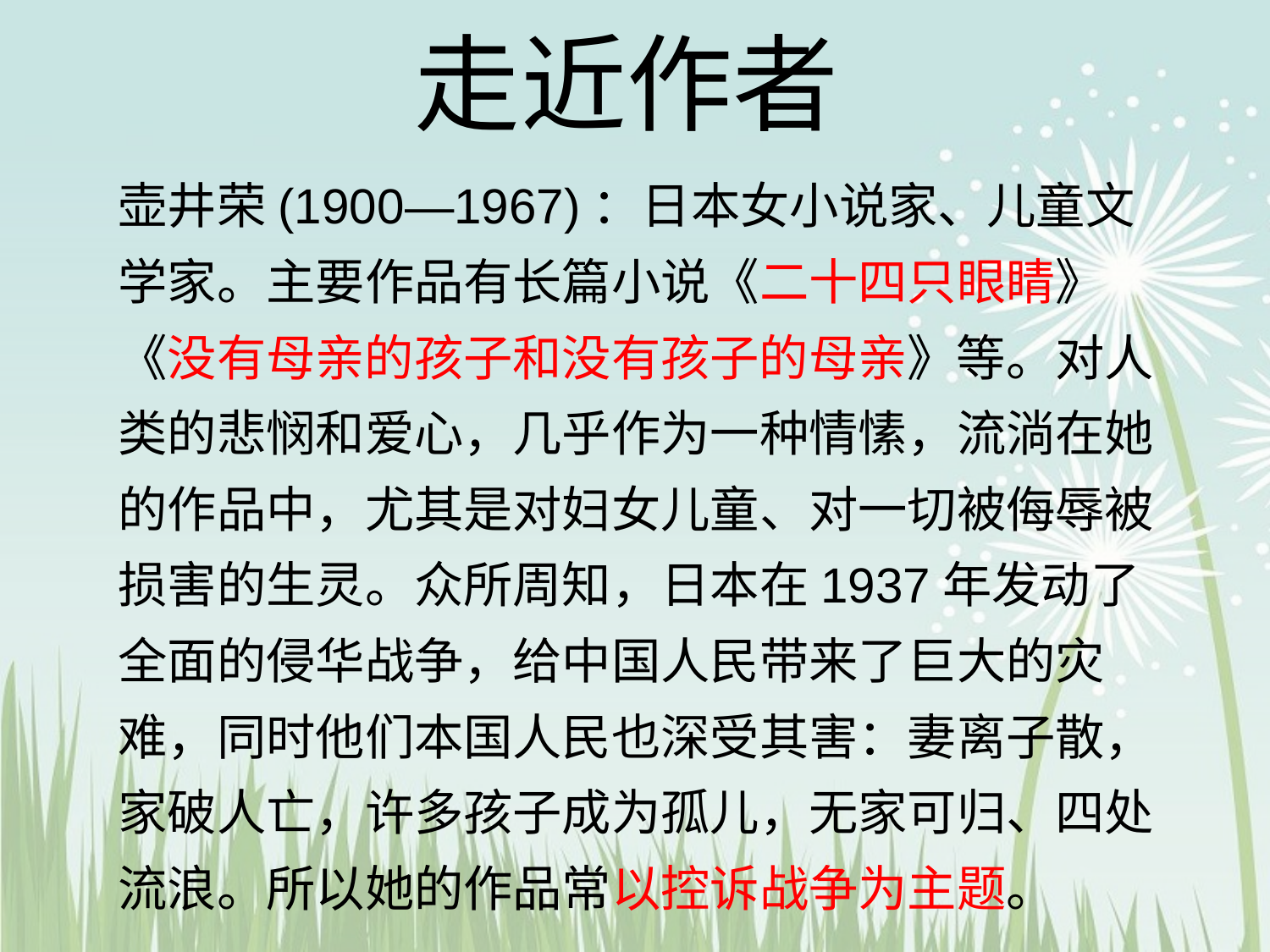

走近作者
壶井荣(1900—1967)：日本女小说家、儿童文学家。主要作品有长篇小说《二十四只眼睛》《没有母亲的孩子和没有孩子的母亲》等。对人类的悲悯和爱心，几乎作为一种情愫，流淌在她的作品中，尤其是对妇女儿童、对一切被侮辱被损害的生灵。众所周知，日本在1937年发动了全面的侵华战争，给中国人民带来了巨大的灾难，同时他们本国人民也深受其害：妻离子散，家破人亡，许多孩子成为孤儿，无家可归、四处流浪。所以她的作品常以控诉战争为主题。